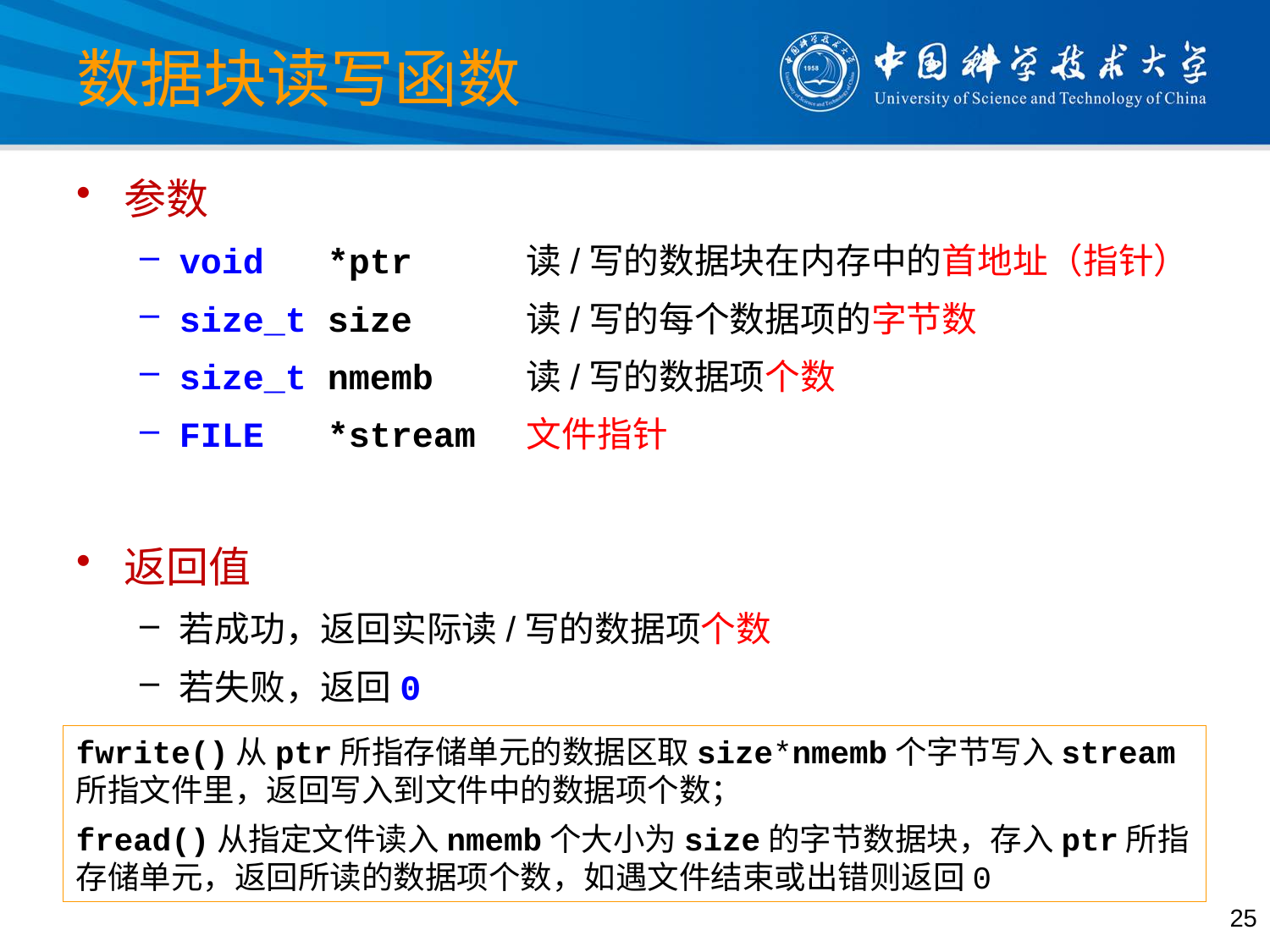

# 数据块读写函数
参数
void   *ptr     读/写的数据块在内存中的首地址（指针）
size_t size     读/写的每个数据项的字节数
size_t nmemb    读/写的数据项个数
FILE   *stream  文件指针

返回值
若成功，返回实际读/写的数据项个数
若失败，返回0
fwrite()从ptr所指存储单元的数据区取size*nmemb个字节写入stream所指文件里，返回写入到文件中的数据项个数；
fread()从指定文件读入nmemb个大小为size的字节数据块，存入ptr所指存储单元，返回所读的数据项个数，如遇文件结束或出错则返回0
25